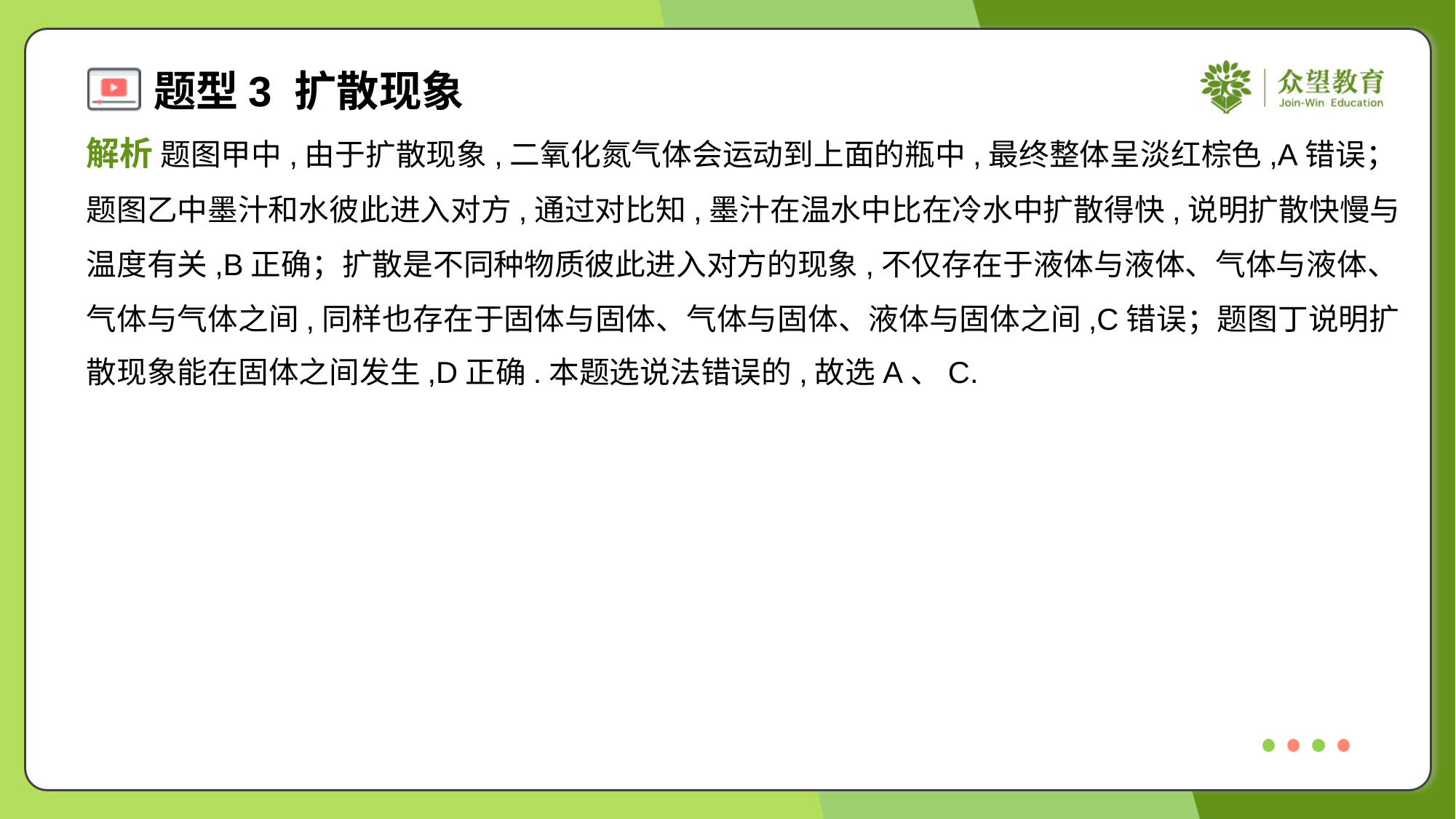

解析 题图甲中,由于扩散现象,二氧化氮气体会运动到上面的瓶中,最终整体呈淡红棕色,A错误；
题图乙中墨汁和水彼此进入对方,通过对比知,墨汁在温水中比在冷水中扩散得快,说明扩散快慢与
温度有关,B正确；扩散是不同种物质彼此进入对方的现象,不仅存在于液体与液体、气体与液体、
气体与气体之间,同样也存在于固体与固体、气体与固体、液体与固体之间,C错误；题图丁说明扩
散现象能在固体之间发生,D正确.本题选说法错误的,故选A、C.